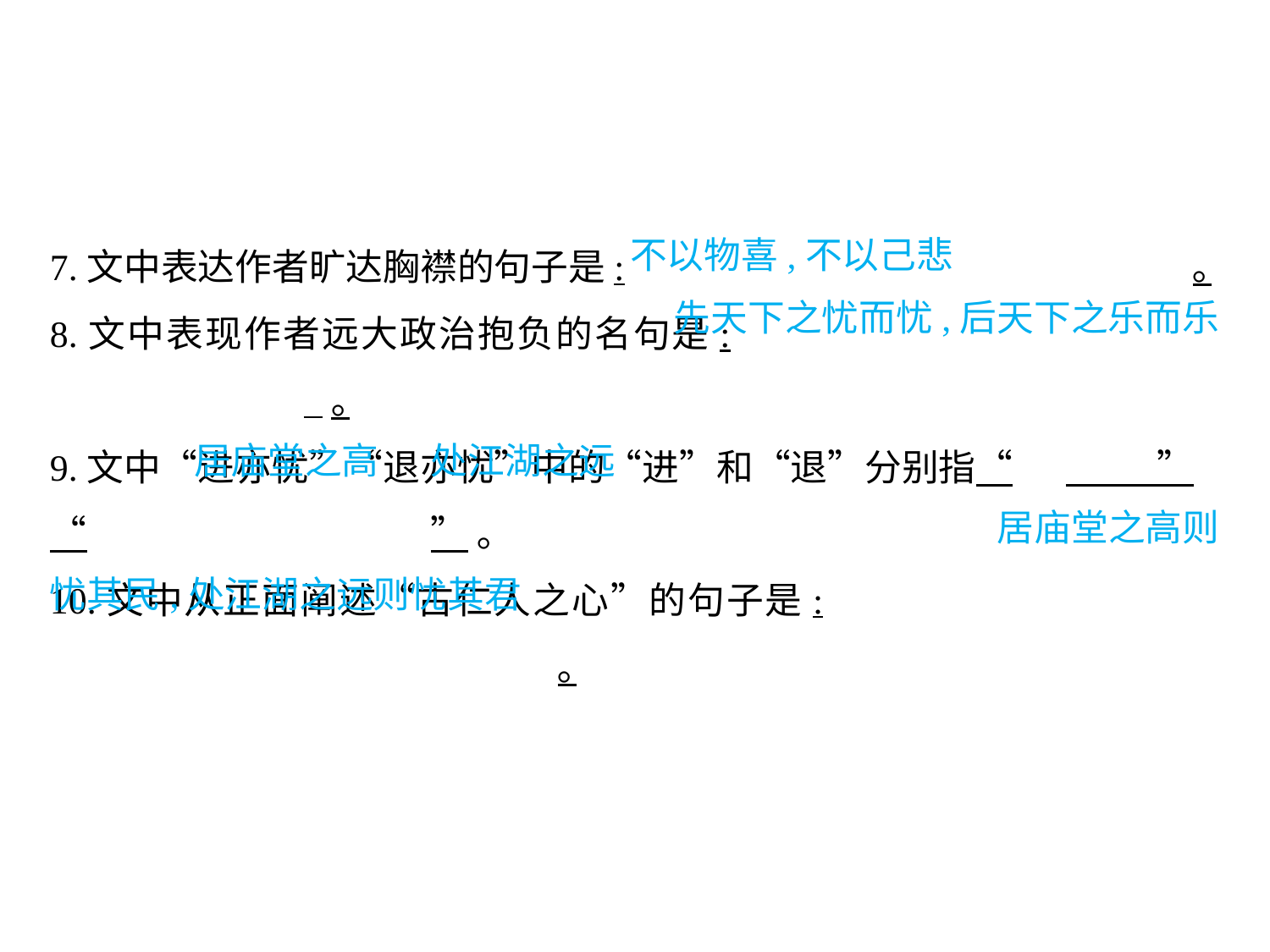

7.文中表达作者旷达胸襟的句子是:					｡
8.文中表现作者远大政治抱负的名句是:						  ｡
9.文中“进亦忧”“退亦忧”中的“进”和“退”分别指“	           ”
“			”｡
10.文中从正面阐述“古仁人之心”的句子是:								｡
不以物喜,不以己悲
先天下之忧而忧,后天下之乐而乐
										 居庙堂之高   	处江湖之远
							      居庙堂之高则忧其民,处江湖之远则忧其君